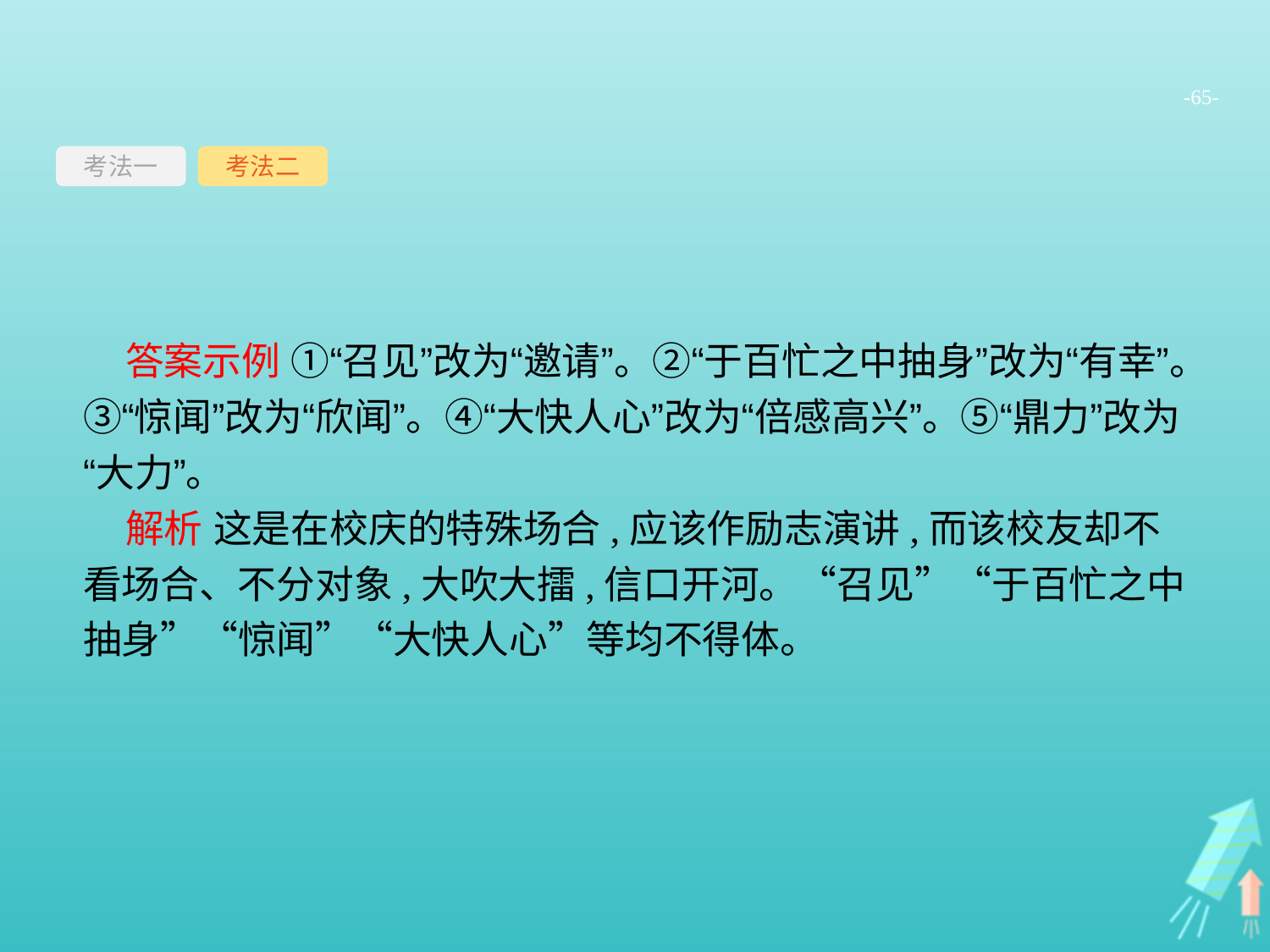

-65-
考法一
考法二
答案示例 ①“召见”改为“邀请”。②“于百忙之中抽身”改为“有幸”。③“惊闻”改为“欣闻”。④“大快人心”改为“倍感高兴”。⑤“鼎力”改为“大力”。
解析 这是在校庆的特殊场合,应该作励志演讲,而该校友却不看场合、不分对象,大吹大擂,信口开河。“召见”“于百忙之中抽身”“惊闻”“大快人心”等均不得体。